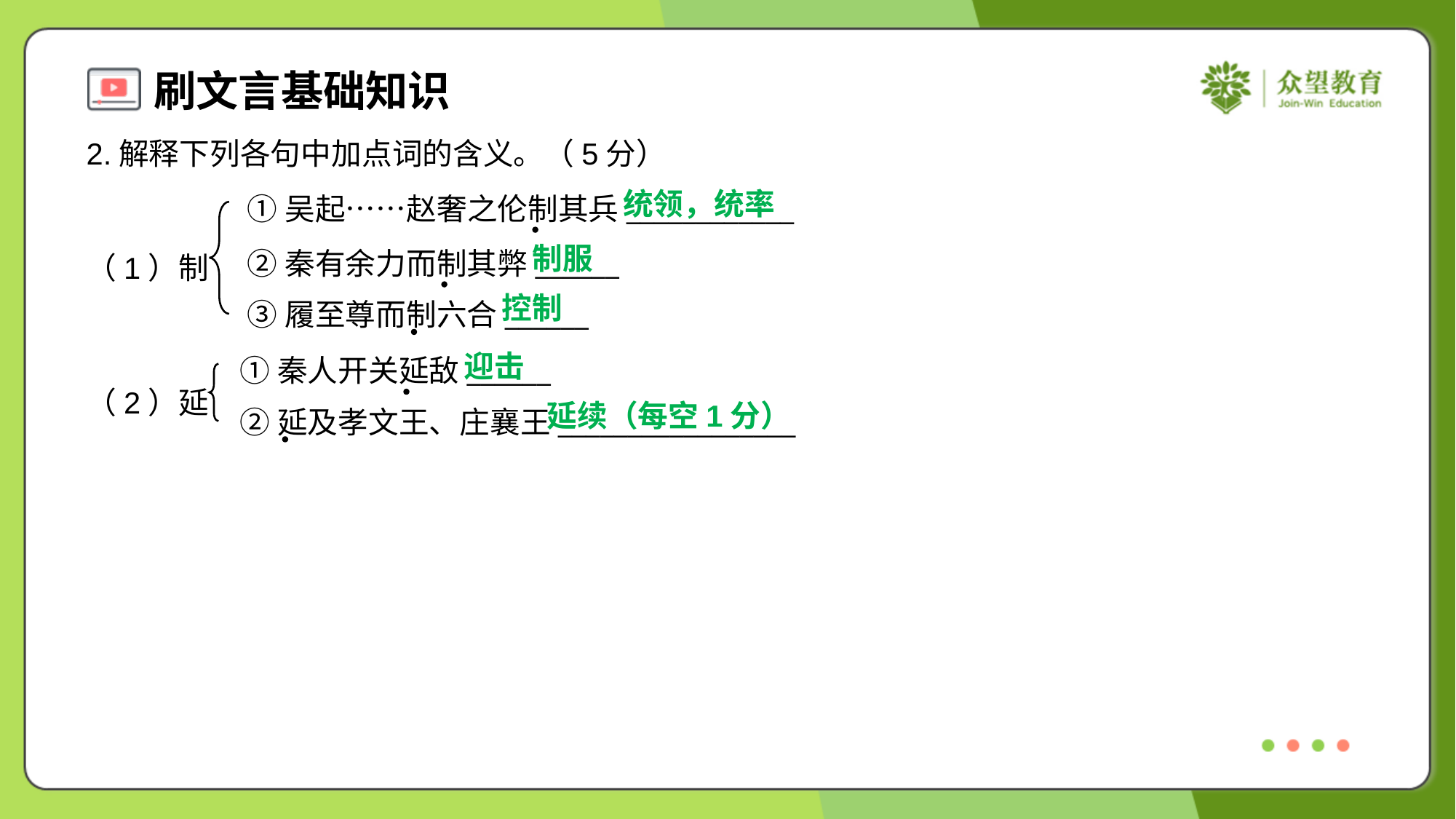

2.解释下列各句中加点词的含义。（5分）
统领，统率
①吴起……赵奢之伦制其兵____________
②秦有余力而制其弊______
③履至尊而制六合______

制服

（1）制

控制

迎击

①秦人开关延敌______
②延及孝文王、庄襄王_________________

（2）延

延续（每空1分）